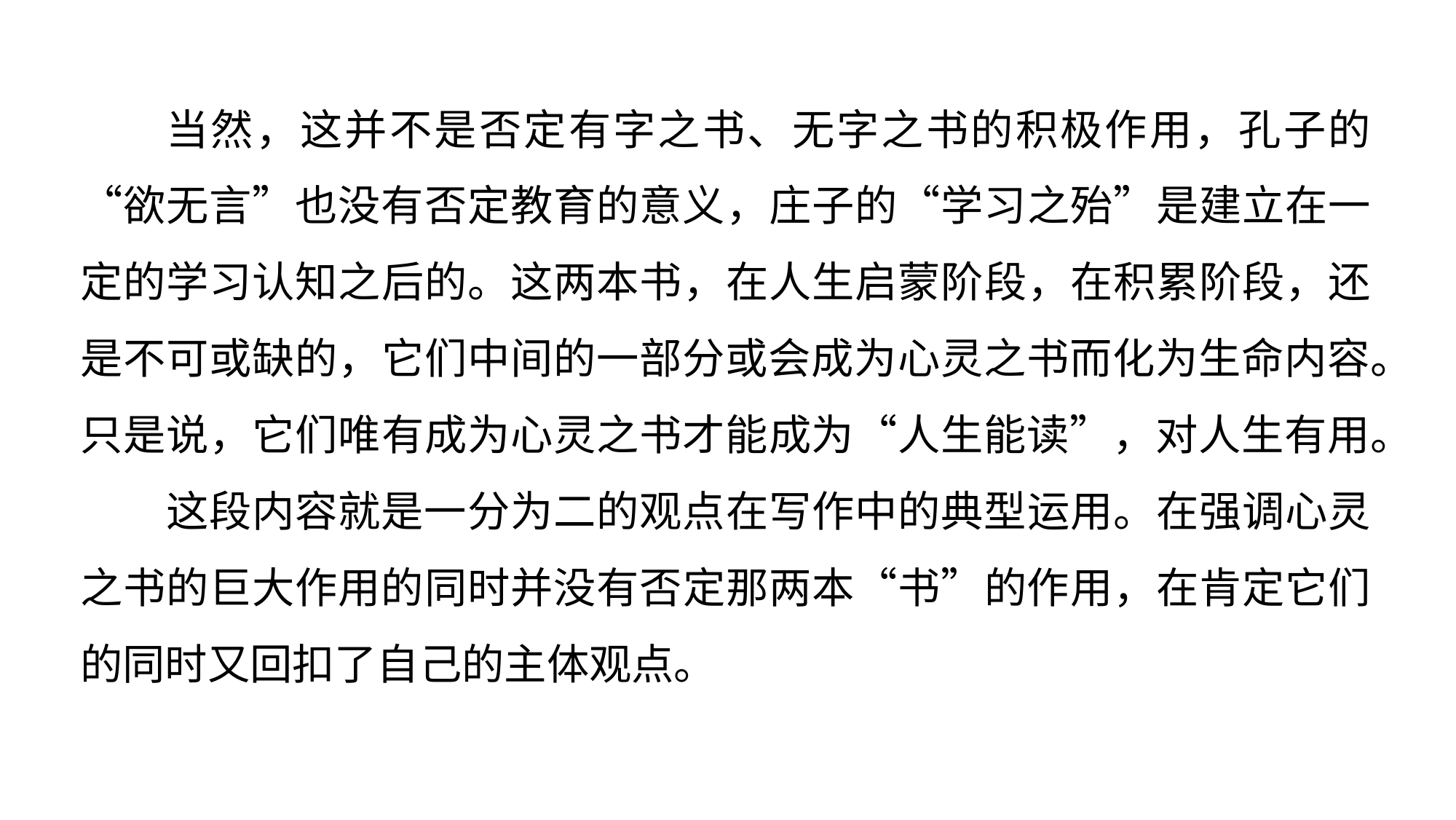

当然，这并不是否定有字之书、无字之书的积极作用，孔子的“欲无言”也没有否定教育的意义，庄子的“学习之殆”是建立在一定的学习认知之后的。这两本书，在人生启蒙阶段，在积累阶段，还是不可或缺的，它们中间的一部分或会成为心灵之书而化为生命内容。只是说，它们唯有成为心灵之书才能成为“人生能读”，对人生有用。
这段内容就是一分为二的观点在写作中的典型运用。在强调心灵之书的巨大作用的同时并没有否定那两本“书”的作用，在肯定它们的同时又回扣了自己的主体观点。